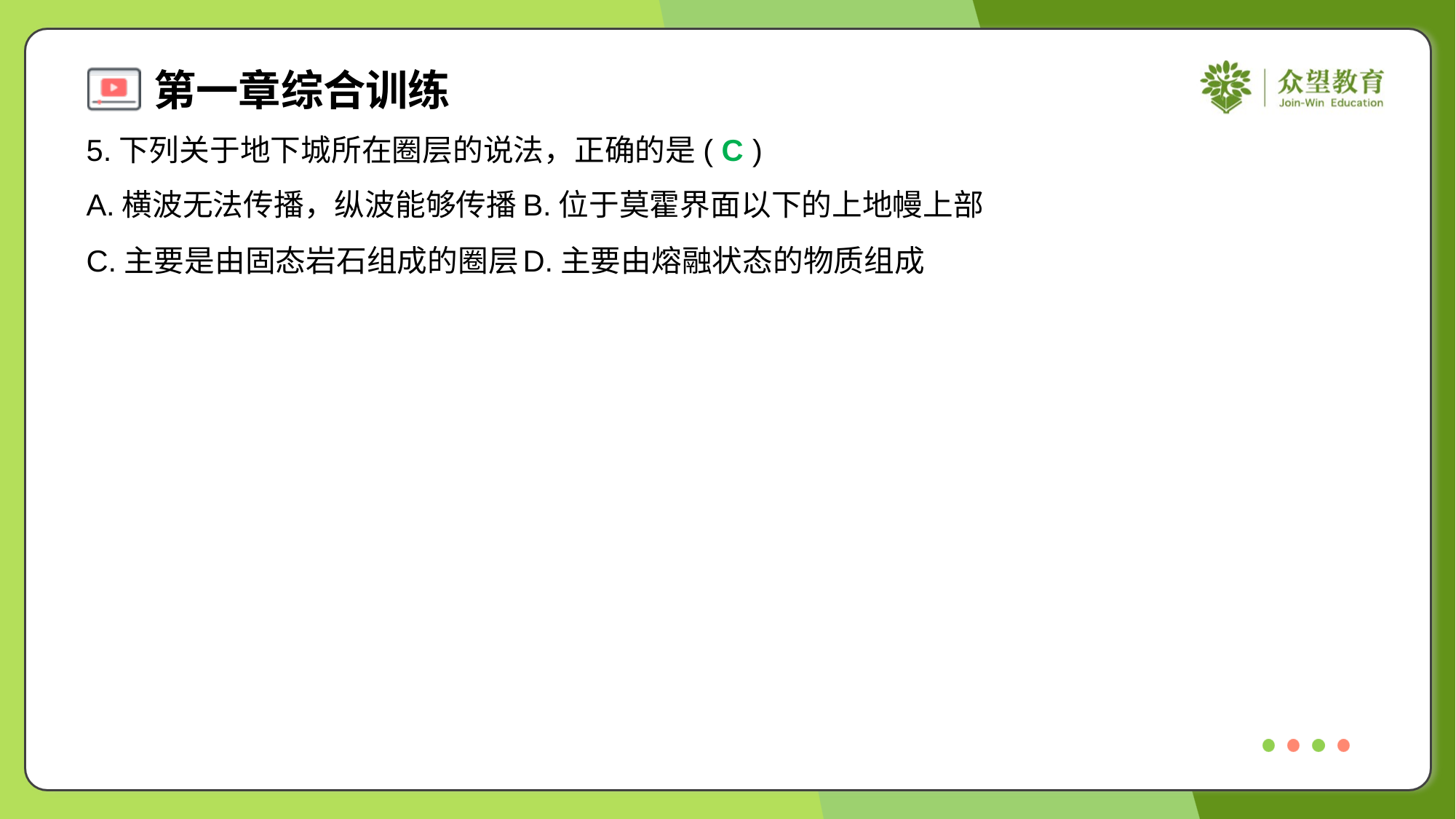

5.下列关于地下城所在圈层的说法，正确的是(     )
C
A.横波无法传播，纵波能够传播	B.位于莫霍界面以下的上地幔上部
C.主要是由固态岩石组成的圈层	D.主要由熔融状态的物质组成